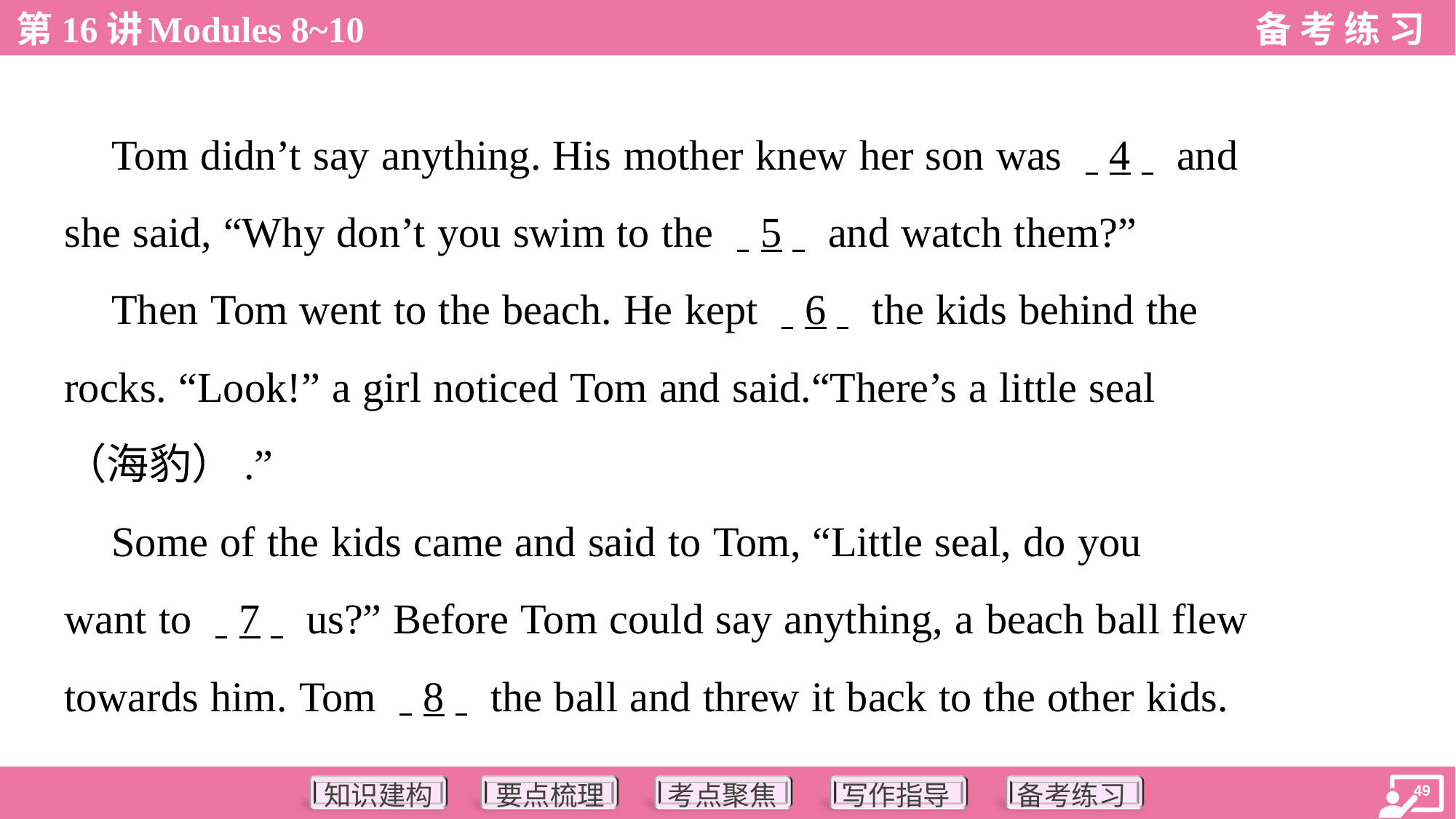

Tom didn’t say anything. His mother knew her son was . .4. . and
she said, “Why don’t you swim to the . .5. . and watch them?”
    Then Tom went to the beach. He kept . .6. . the kids behind the
rocks. “Look!” a girl noticed Tom and said.“There’s a little seal
（海豹）.”
    Some of the kids came and said to Tom, “Little seal, do you
want to . .7. . us?” Before Tom could say anything, a beach ball flew
towards him. Tom . .8. . the ball and threw it back to the other kids.